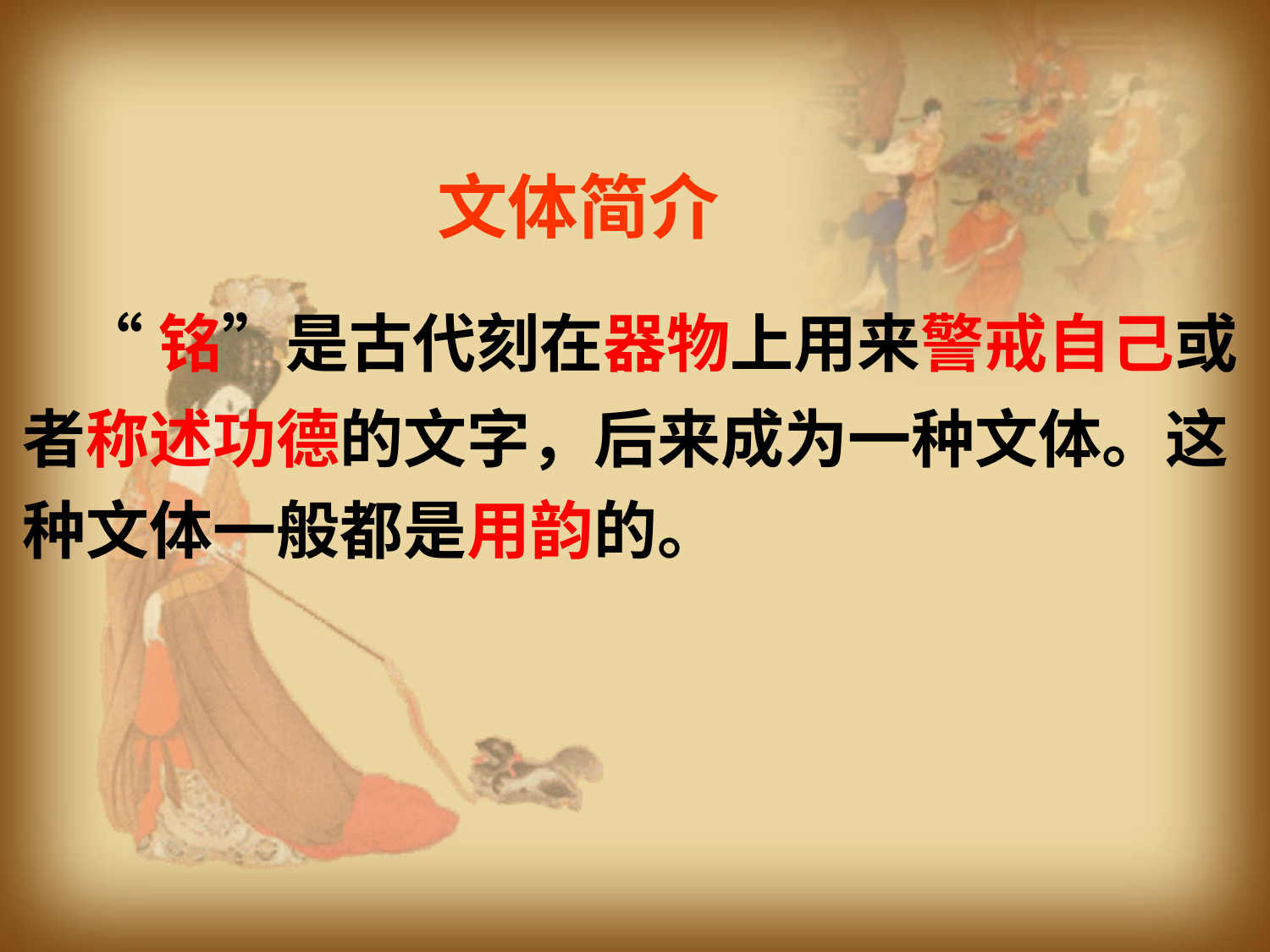

文体简介
   “铭”是古代刻在器物上用来警戒自己或者称述功德的文字，后来成为一种文体。这种文体一般都是用韵的。